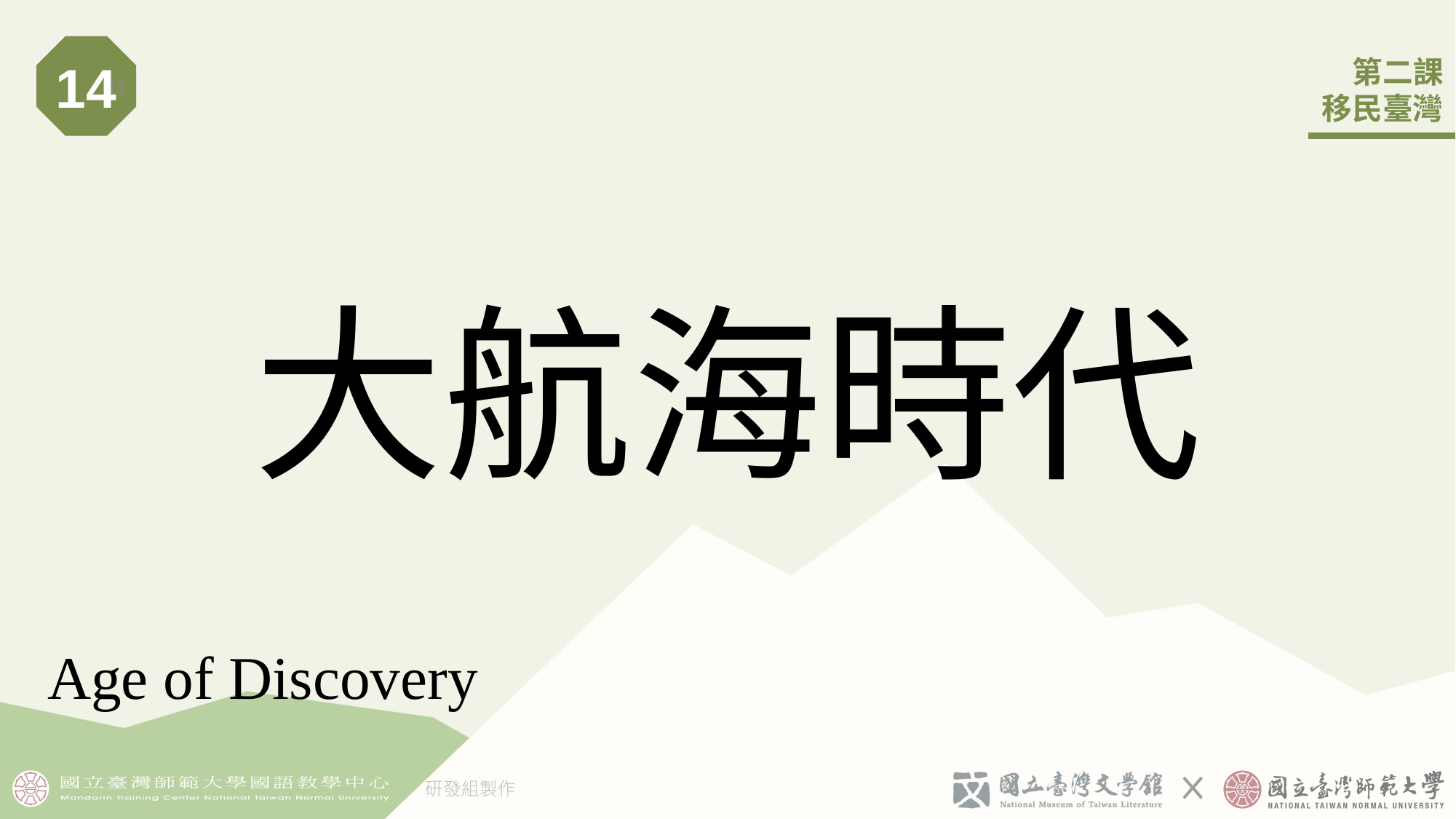

14
15
# 大航海時代
Age of Discovery